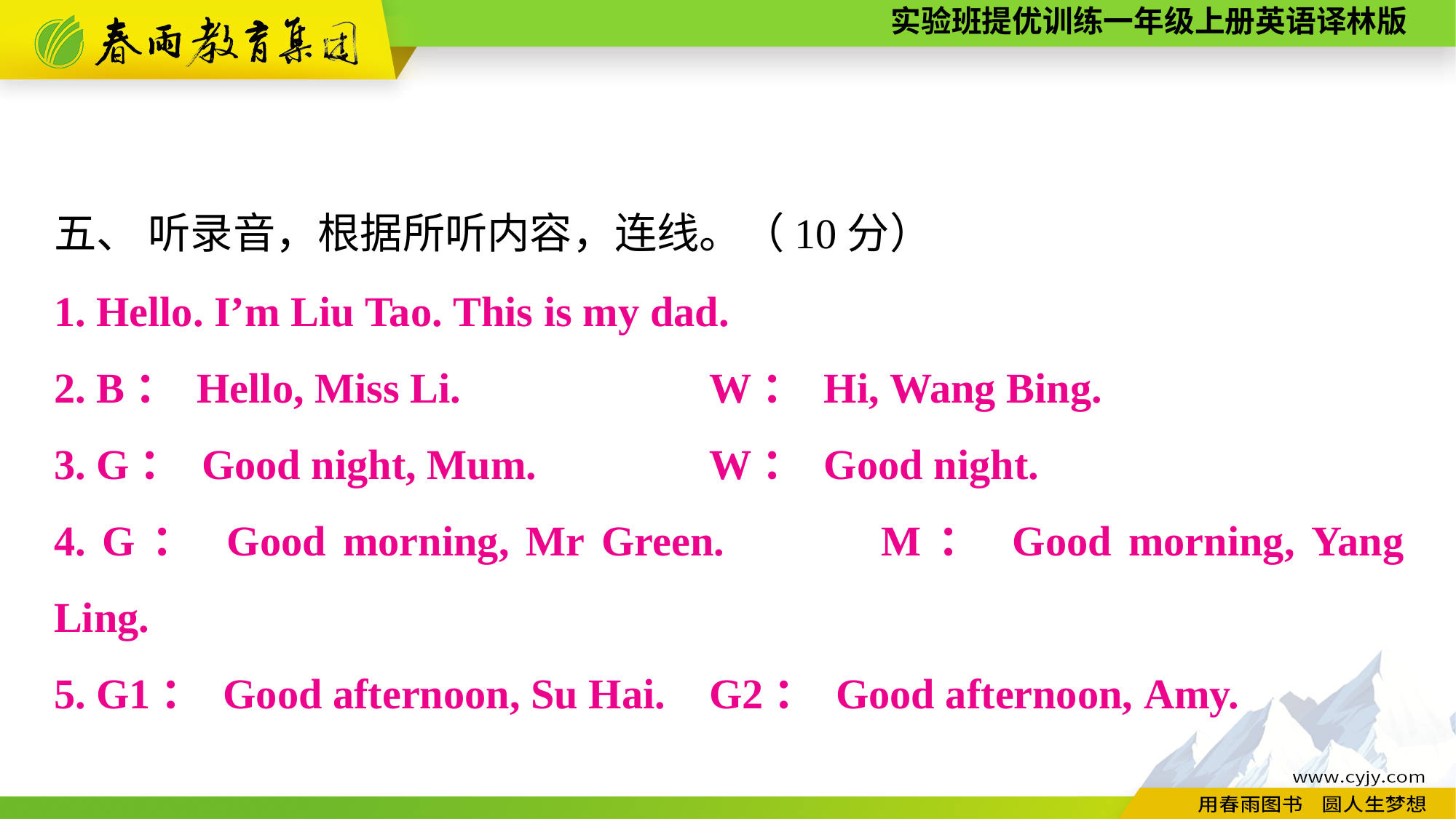

五、 听录音，根据所听内容，连线。（10分）
1. Hello. I’m Liu Tao. This is my dad.
2. B： Hello, Miss Li.   		W： Hi, Wang Bing.
3. G： Good night, Mum.  	 	W： Good night.
4. G： Good morning, Mr Green.   	M： Good morning, Yang Ling.
5. G1： Good afternoon, Su Hai.  	G2： Good afternoon, Amy.